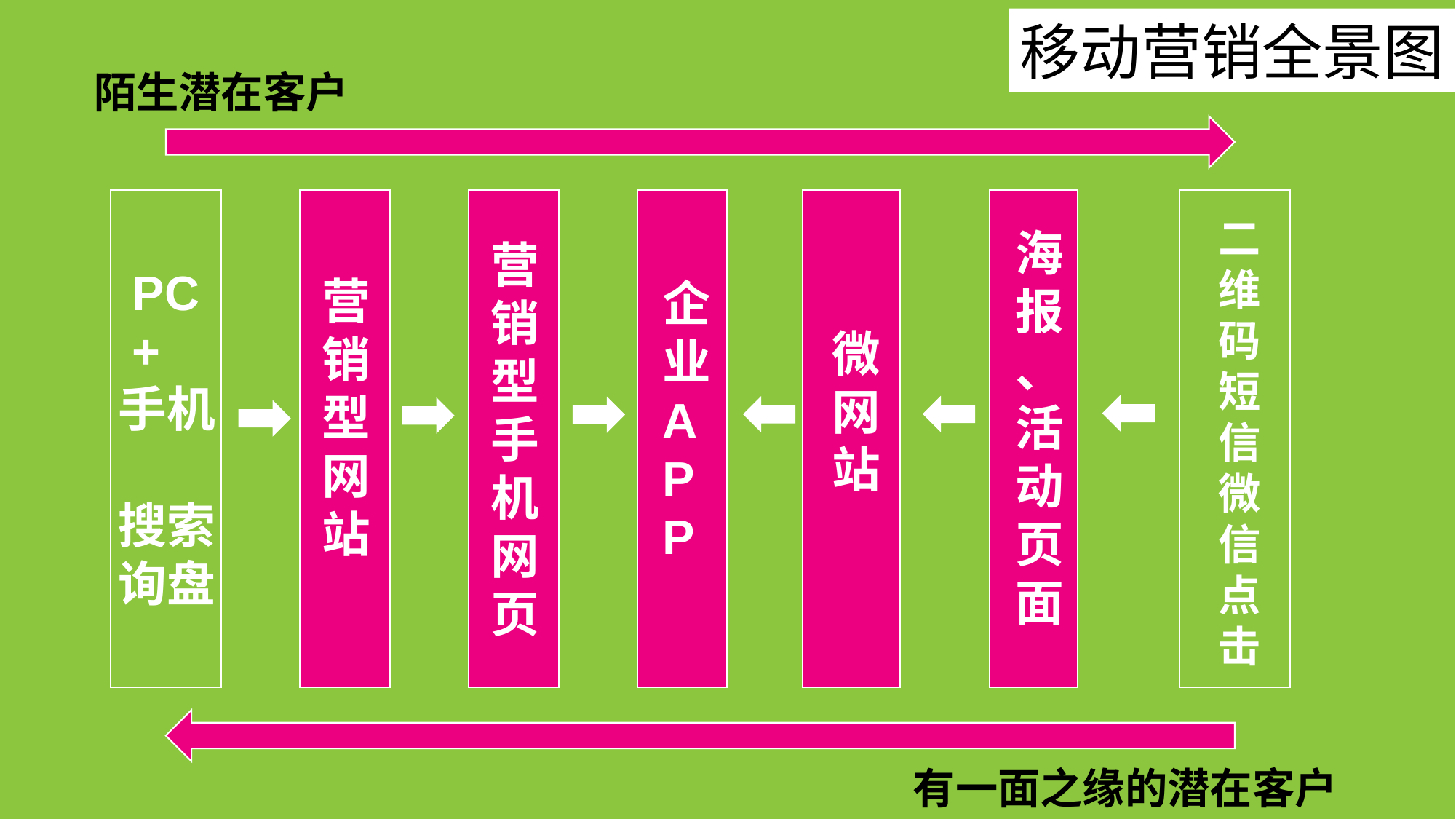

移动营销全景图
陌生潜在客户

二
维
码
短
信
微
信
点
击

海
报
、
活
动
页
面

营
销
型
手
机
网
页
 PC
 +
手机

搜索
询盘
营
销
型
网
站
企
业
A
P
P

微
网
站

有一面之缘的潜在客户